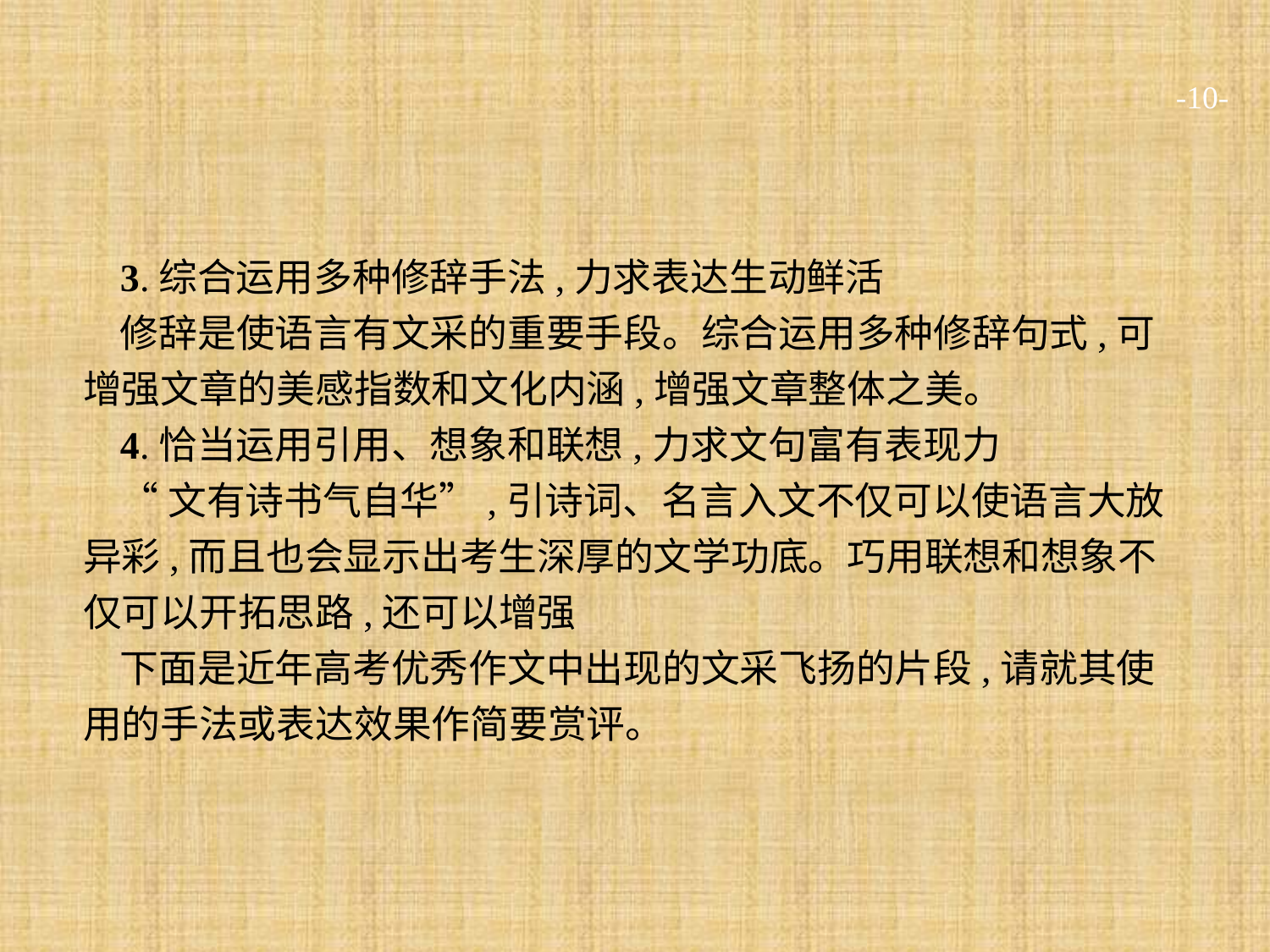

-10-
3.综合运用多种修辞手法,力求表达生动鲜活
修辞是使语言有文采的重要手段。综合运用多种修辞句式,可增强文章的美感指数和文化内涵,增强文章整体之美。
4.恰当运用引用、想象和联想,力求文句富有表现力
“文有诗书气自华”,引诗词、名言入文不仅可以使语言大放异彩,而且也会显示出考生深厚的文学功底。巧用联想和想象不仅可以开拓思路,还可以增强
下面是近年高考优秀作文中出现的文采飞扬的片段,请就其使用的手法或表达效果作简要赏评。